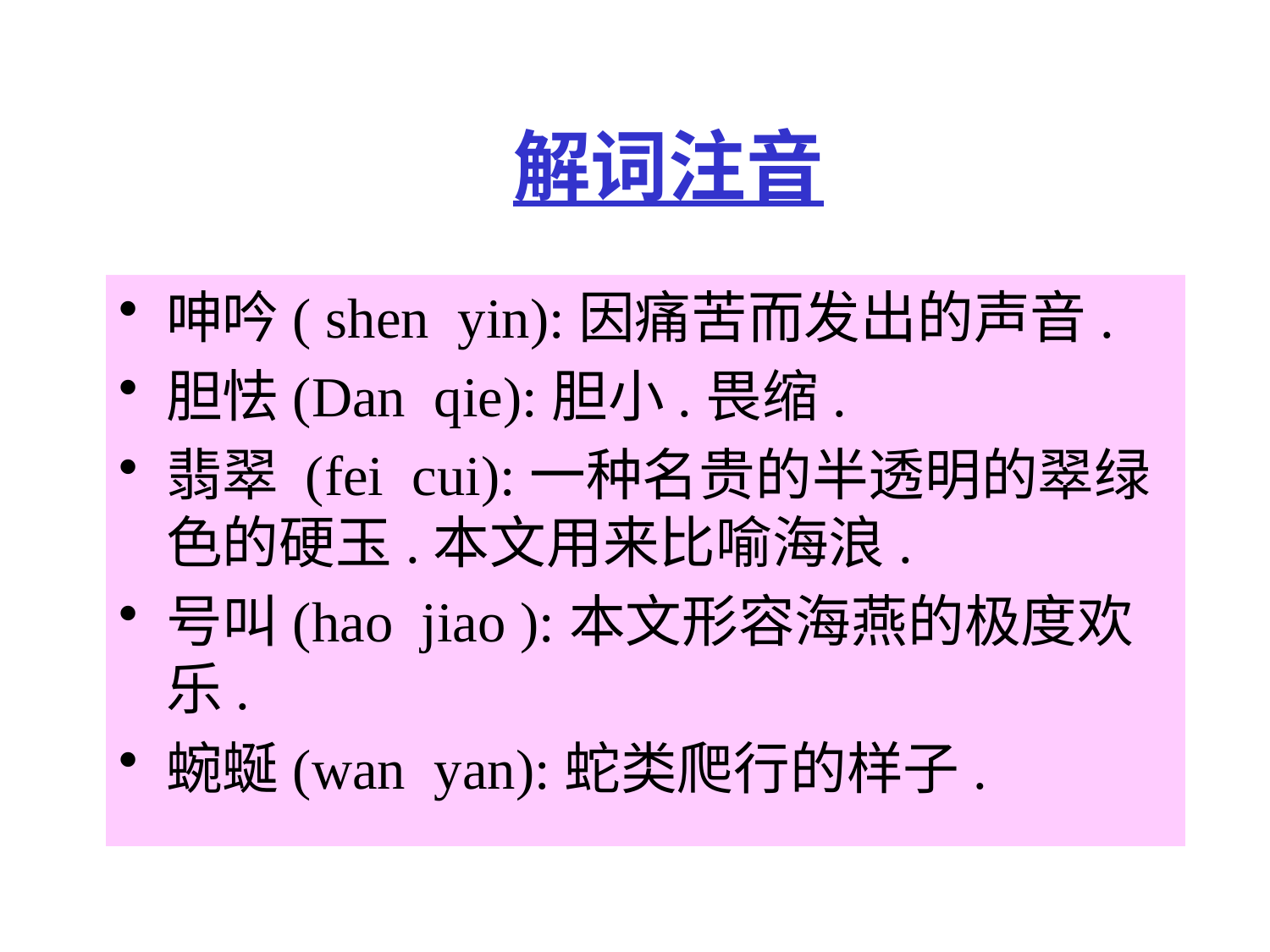

# 解词注音
呻吟( shen  yin):因痛苦而发出的声音.
胆怯(Dan  qie):胆小.畏缩.
翡翠 (fei  cui):一种名贵的半透明的翠绿色的硬玉.本文用来比喻海浪.
号叫(hao  jiao ):本文形容海燕的极度欢乐.
蜿蜒(wan  yan):蛇类爬行的样子.